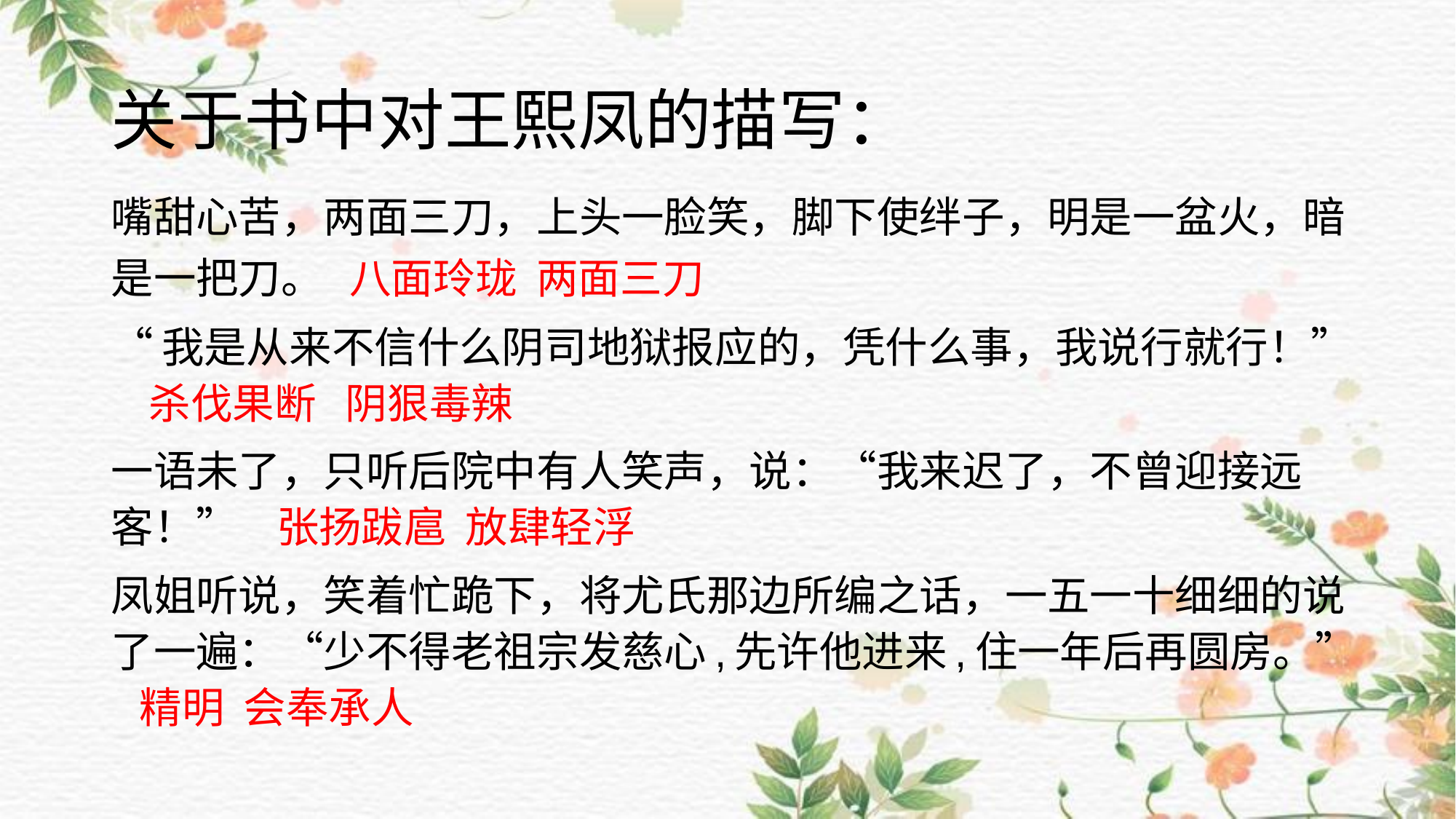

# 关于书中对王熙凤的描写：
嘴甜心苦，两面三刀，上头一脸笑，脚下使绊子，明是一盆火，暗是一把刀。   八面玲珑  两面三刀
“我是从来不信什么阴司地狱报应的，凭什么事，我说行就行！”        杀伐果断   阴狠毒辣
一语未了，只听后院中有人笑声，说：“我来迟了，不曾迎接远客！”    张扬跋扈  放肆轻浮
凤姐听说，笑着忙跪下，将尤氏那边所编之话，一五一十细细的说了一遍：“少不得老祖宗发慈心,先许他进来,住一年后再圆房。”      精明  会奉承人